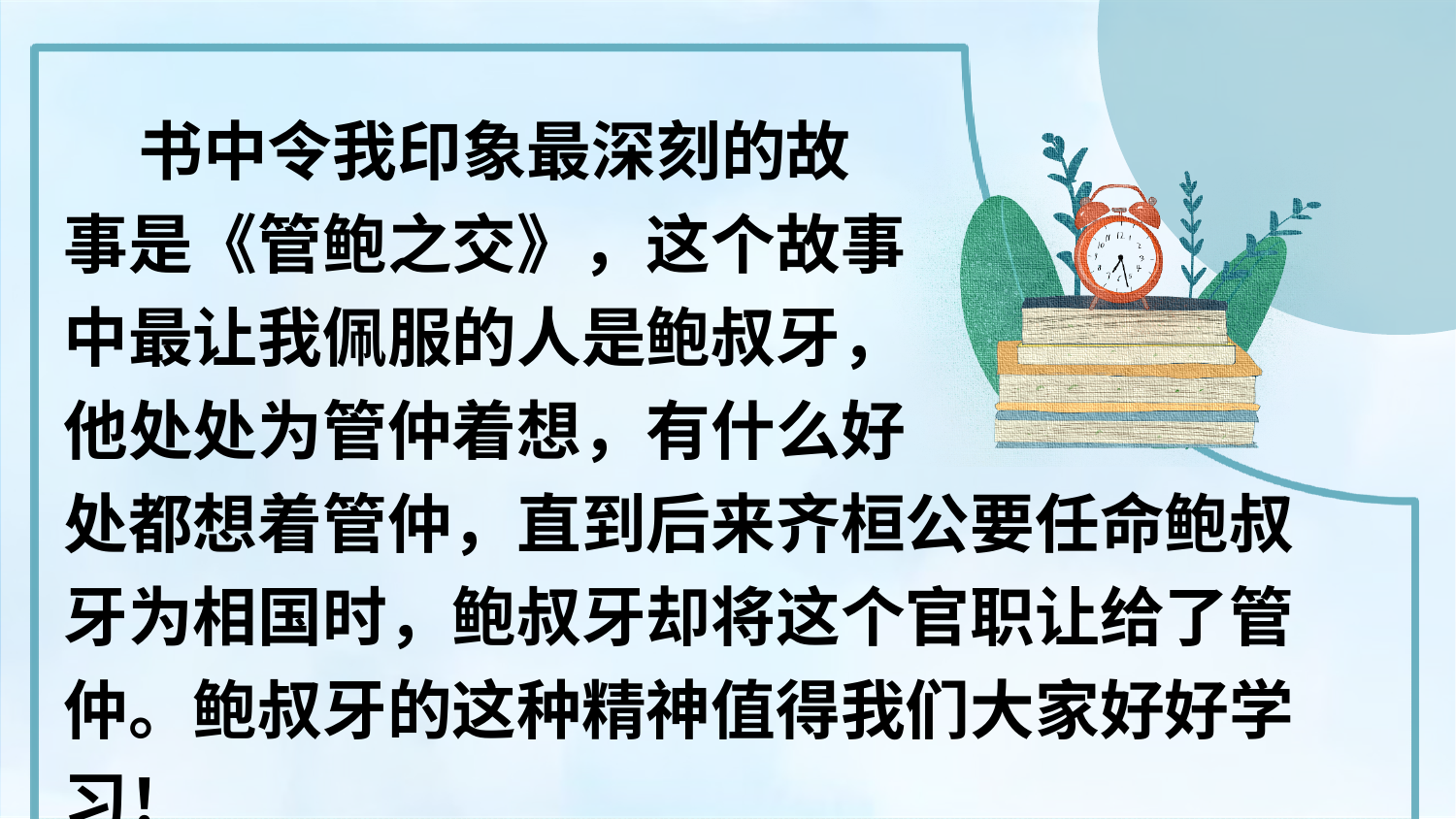

书中令我印象最深刻的故
事是《管鲍之交》，这个故事
中最让我佩服的人是鲍叔牙，
他处处为管仲着想，有什么好
处都想着管仲，直到后来齐桓公要任命鲍叔
牙为相国时，鲍叔牙却将这个官职让给了管仲。鲍叔牙的这种精神值得我们大家好好学习！